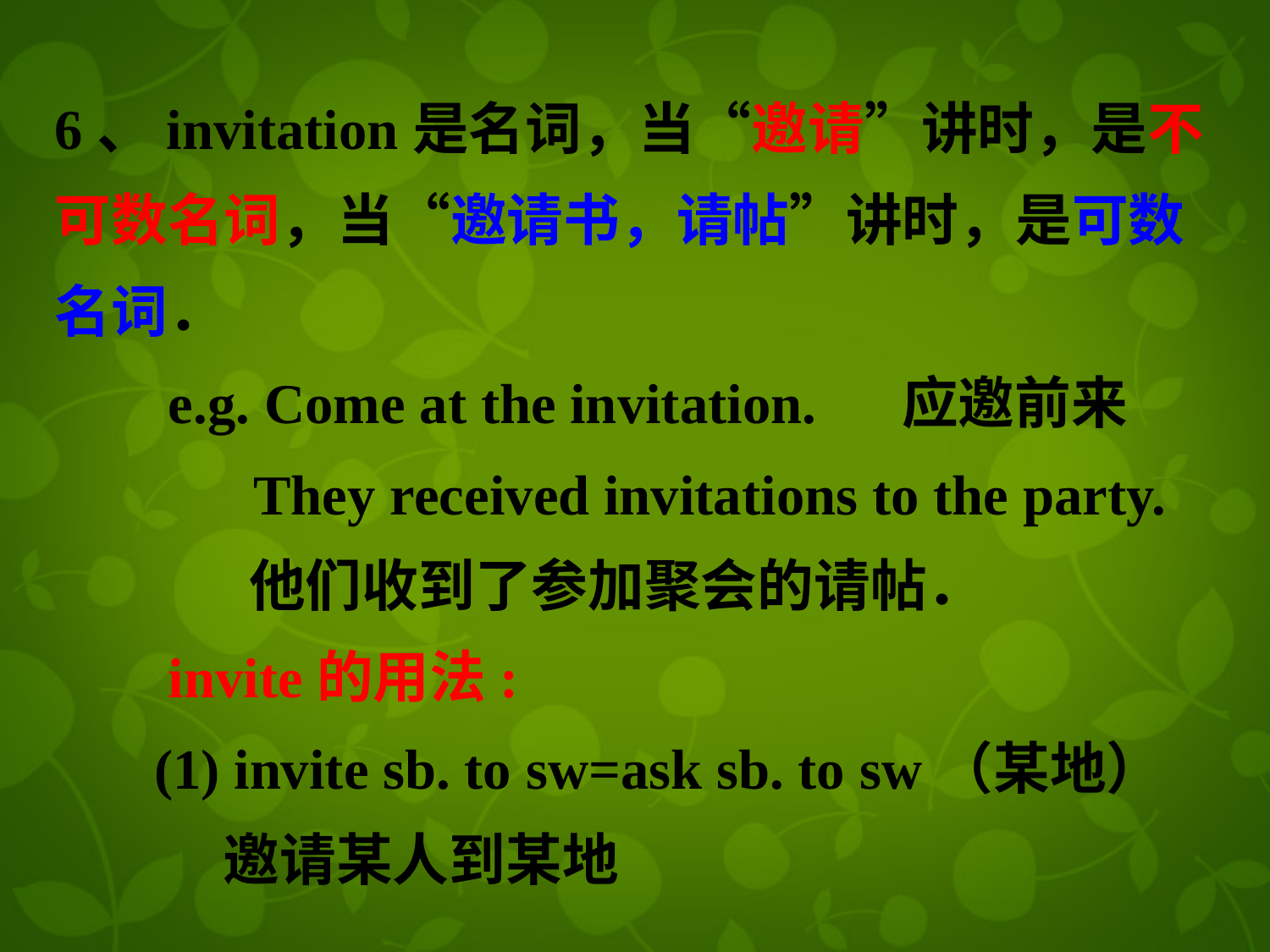

6、invitation是名词，当“邀请”讲时，是不可数名词，当“邀请书，请帖”讲时，是可数
名词．
        e.g. Come at the invitation.     应邀前来
              They received invitations to the party.
              他们收到了参加聚会的请帖．
        invite的用法:
       (1) invite sb. to sw=ask sb. to sw（某地）
            邀请某人到某地